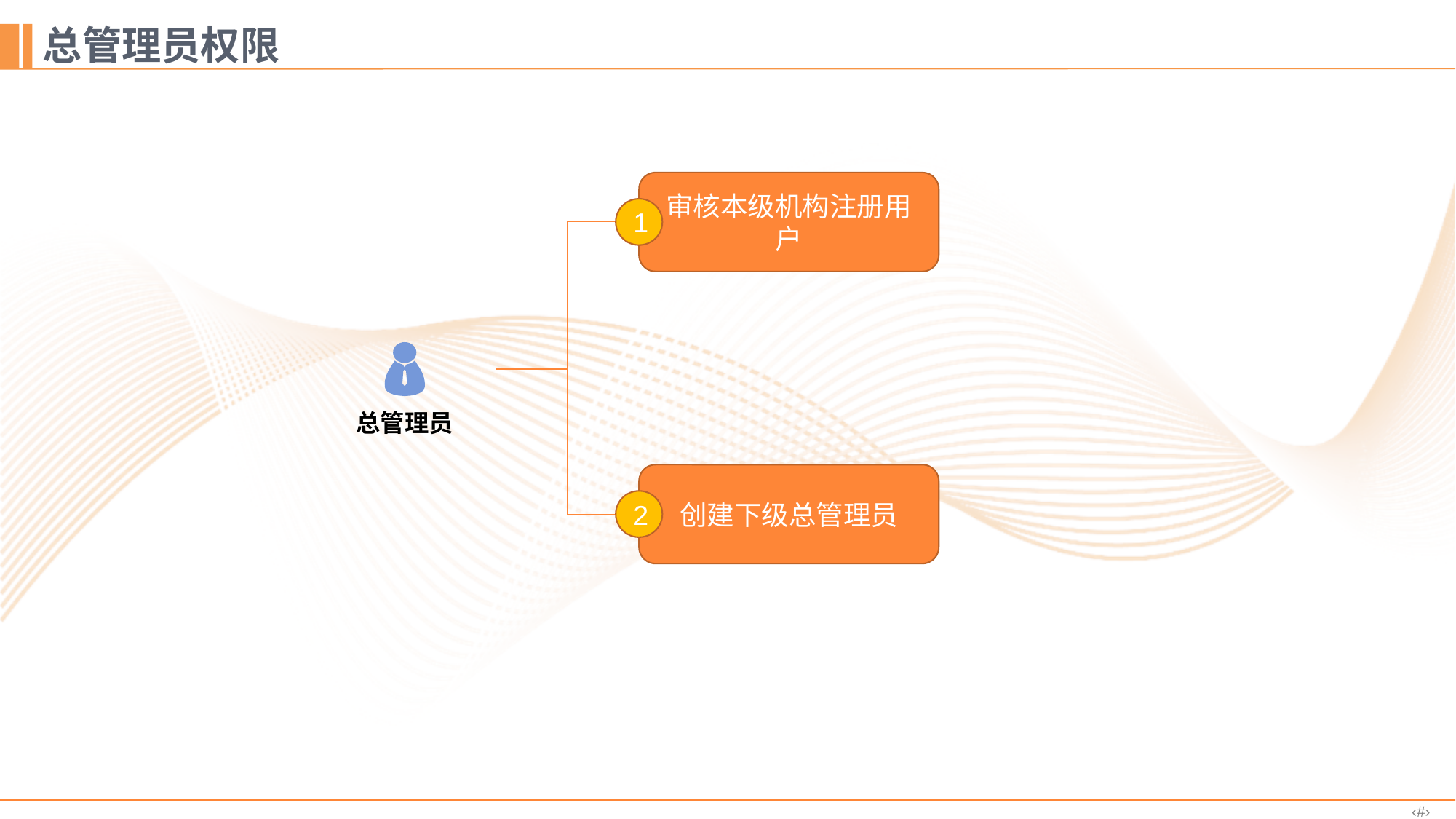

# 总管理员权限
审核本级机构注册用户
1

总管理员
创建下级总管理员
2